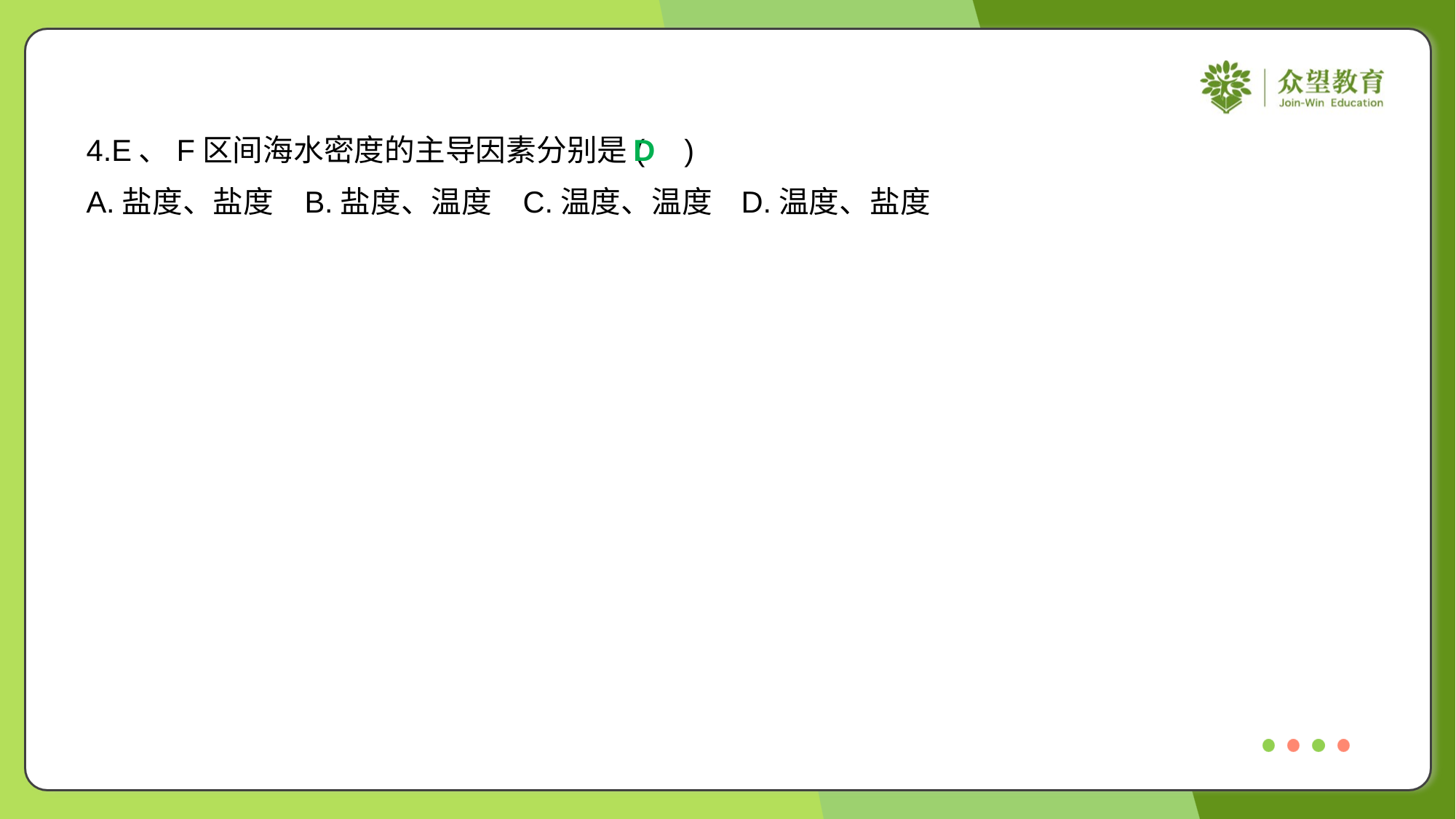

4.E、F区间海水密度的主导因素分别是(     )
D
A.盐度、盐度	B.盐度、温度	C.温度、温度	D.温度、盐度